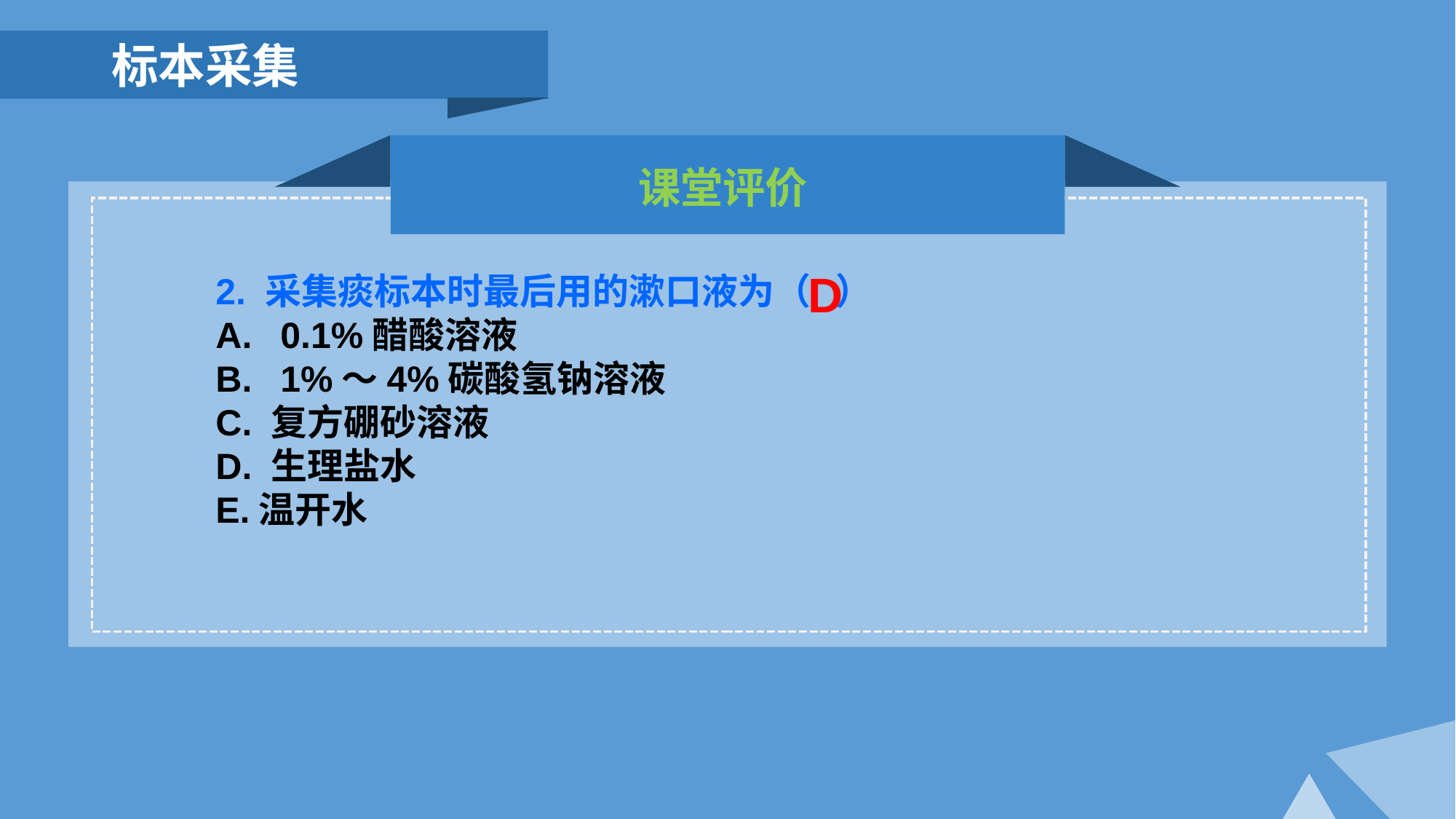

标本采集

课堂评价

D
2. 采集痰标本时最后用的漱口液为（   ）
A.  0.1%醋酸溶液
B.  1%～4%碳酸氢钠溶液
C. 复方硼砂溶液
D. 生理盐水
E.温开水